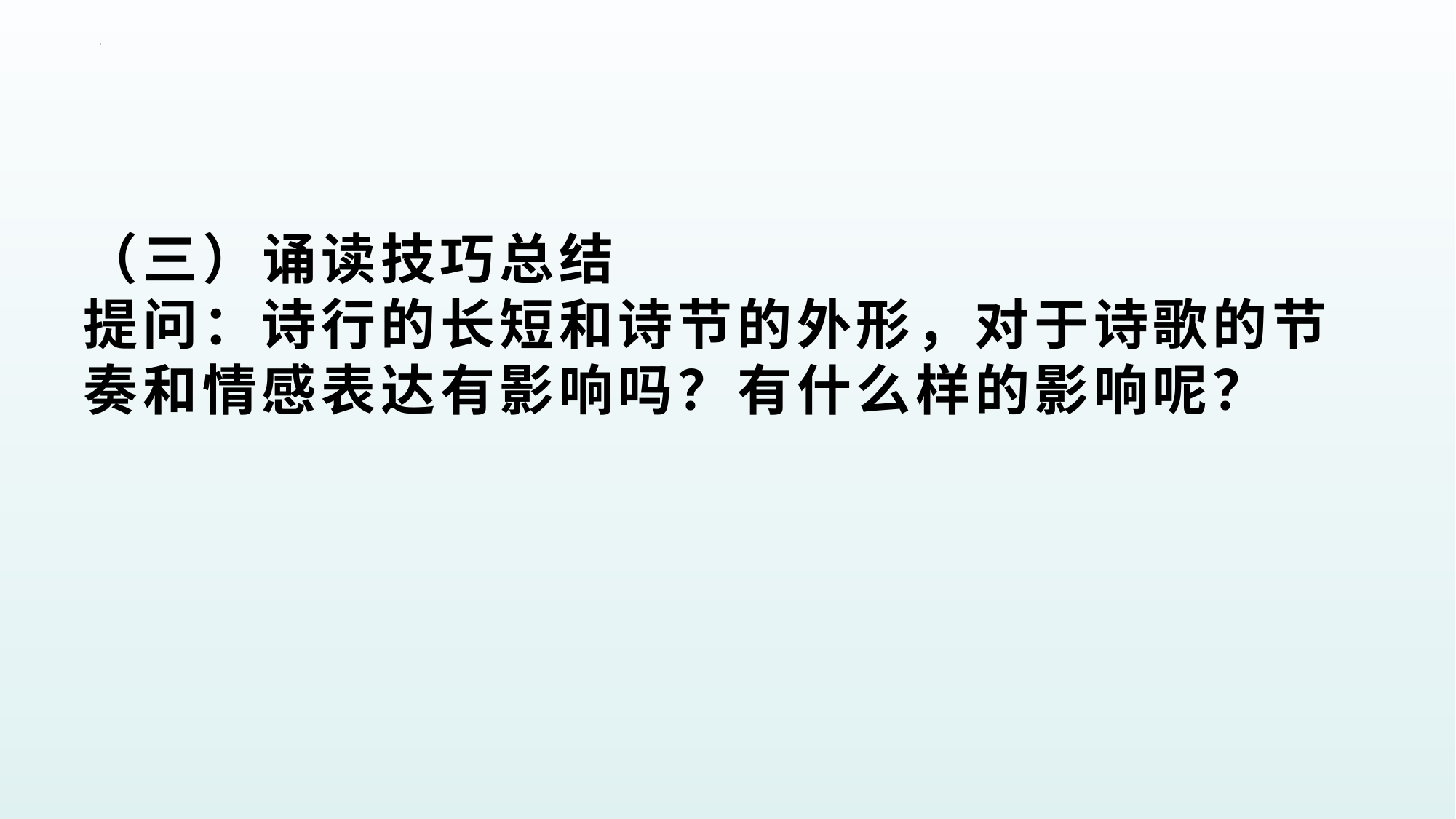

# （三）诵读技巧总结 提问：诗行的长短和诗节的外形，对于诗歌的节奏和情感表达有影响吗？有什么样的影响呢？